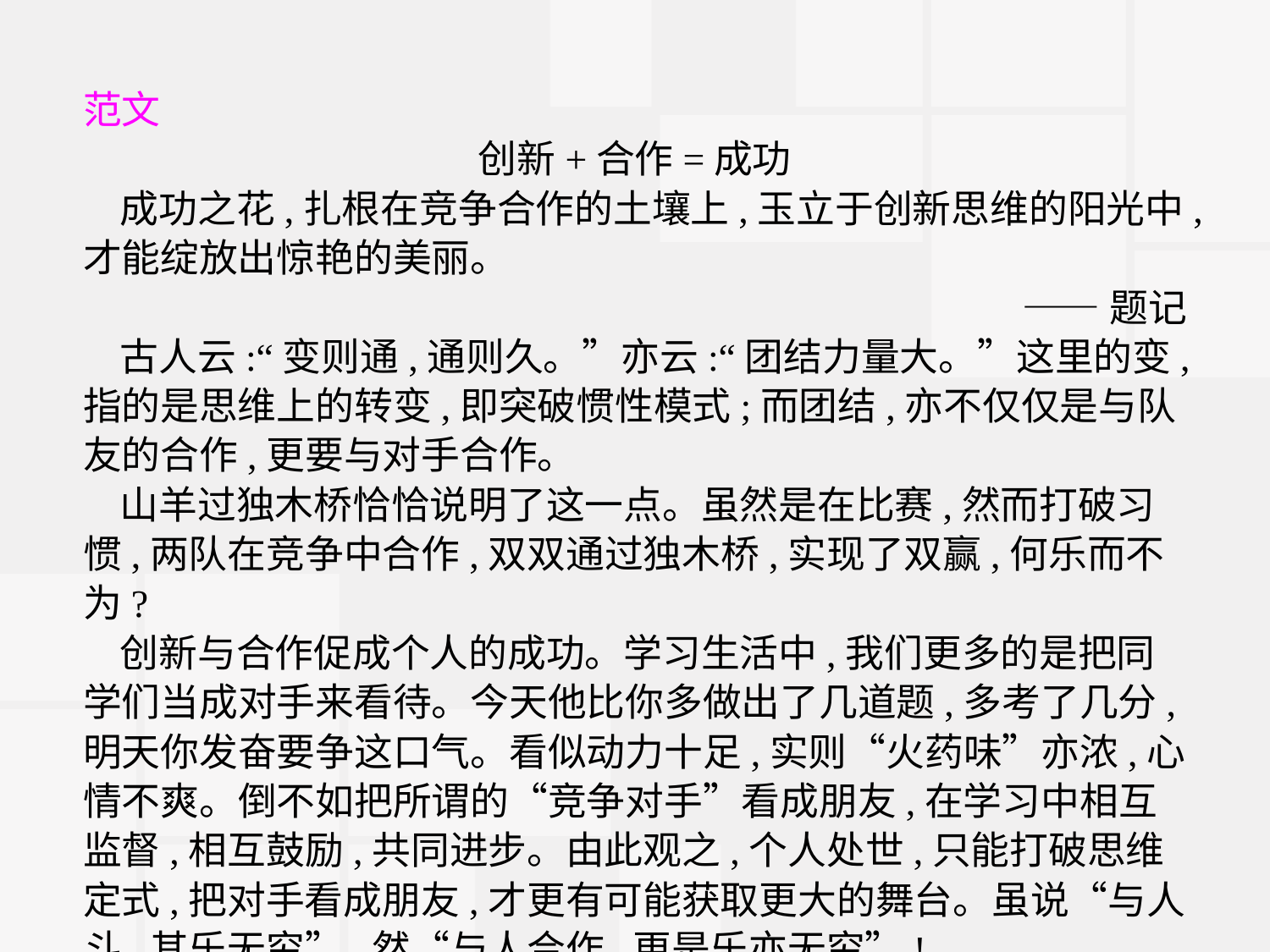

范文
创新+合作=成功
成功之花,扎根在竞争合作的土壤上,玉立于创新思维的阳光中,才能绽放出惊艳的美丽。
——题记
古人云:“变则通,通则久。”亦云:“团结力量大。”这里的变,指的是思维上的转变,即突破惯性模式;而团结,亦不仅仅是与队友的合作,更要与对手合作。
山羊过独木桥恰恰说明了这一点。虽然是在比赛,然而打破习惯,两队在竞争中合作,双双通过独木桥,实现了双赢,何乐而不为?
创新与合作促成个人的成功。学习生活中,我们更多的是把同学们当成对手来看待。今天他比你多做出了几道题,多考了几分,明天你发奋要争这口气。看似动力十足,实则“火药味”亦浓,心情不爽。倒不如把所谓的“竞争对手”看成朋友,在学习中相互监督,相互鼓励,共同进步。由此观之,个人处世,只能打破思维定式,把对手看成朋友,才更有可能获取更大的舞台。虽说“与人斗,其乐无穷”,然“与人合作,更是乐亦无穷”!